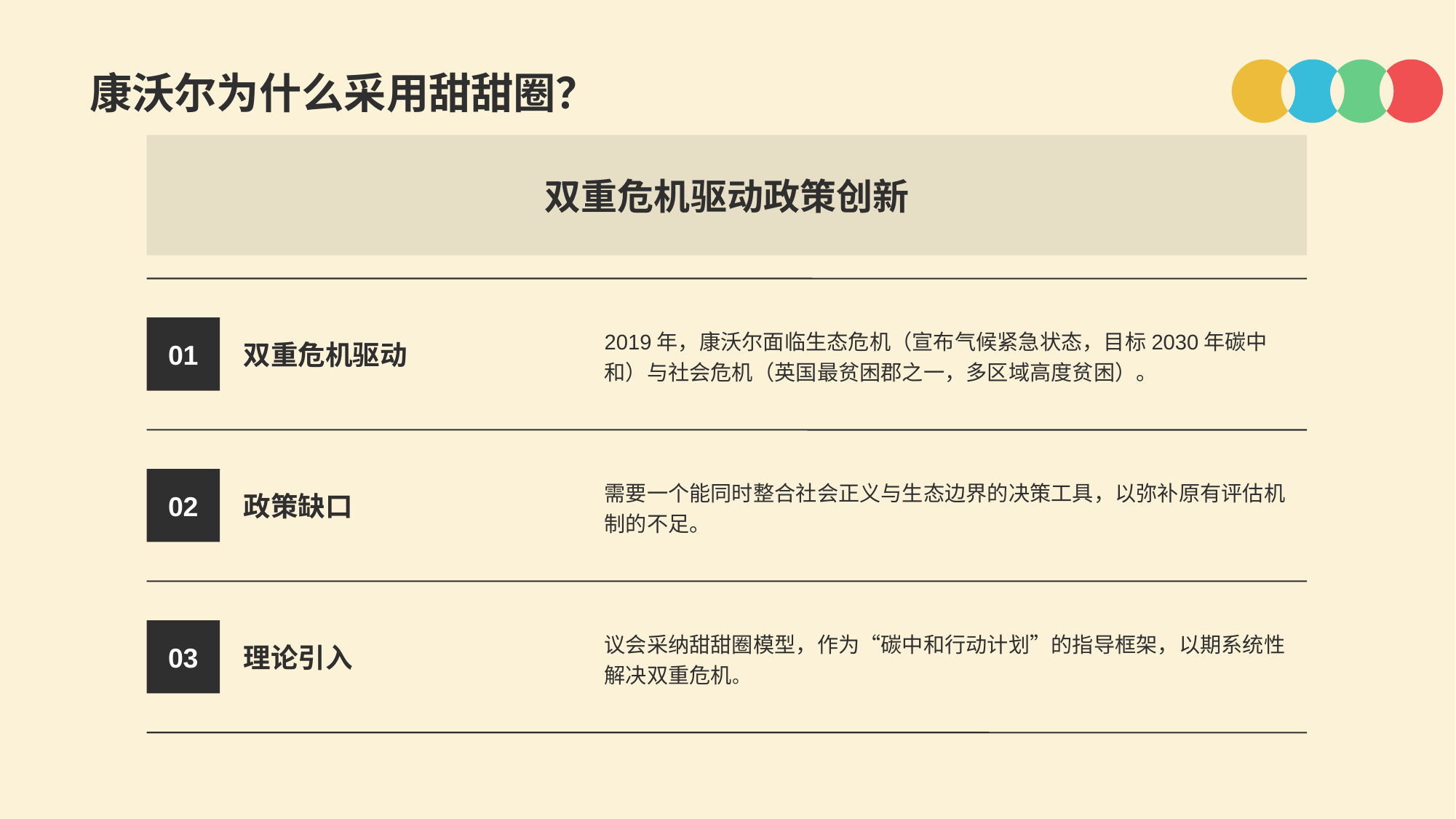

康沃尔为什么采用甜甜圈？

双重危机驱动政策创新

双重危机驱动
2019年，康沃尔面临生态危机（宣布气候紧急状态，目标2030年碳中和）与社会危机（英国最贫困郡之一，多区域高度贫困）。
01

政策缺口
需要一个能同时整合社会正义与生态边界的决策工具，以弥补原有评估机制的不足。
02

理论引入
议会采纳甜甜圈模型，作为“碳中和行动计划”的指导框架，以期系统性解决双重危机。
03